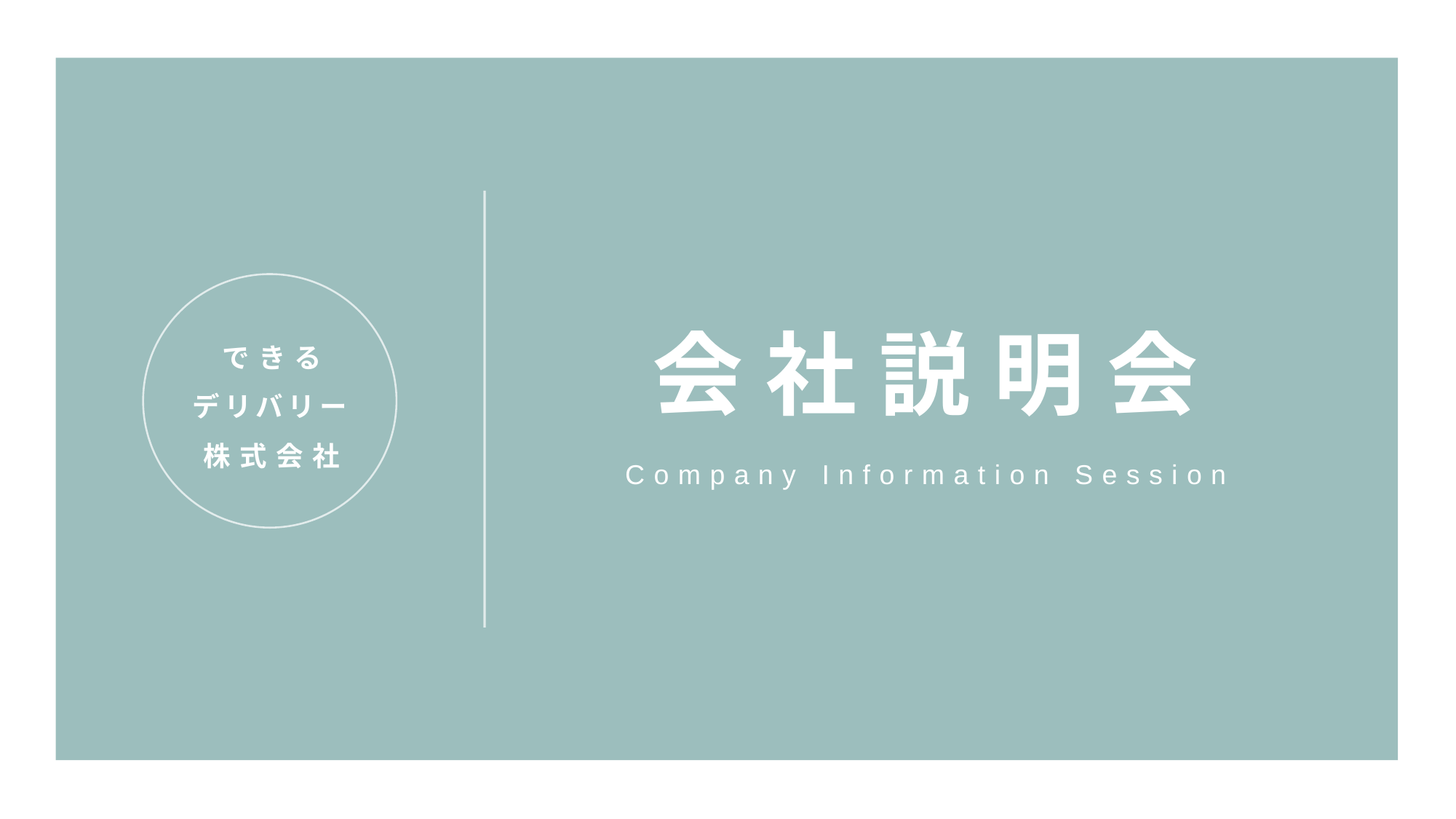

# 会社説明会
できる
デリバリー
株式会社
Company Information Session